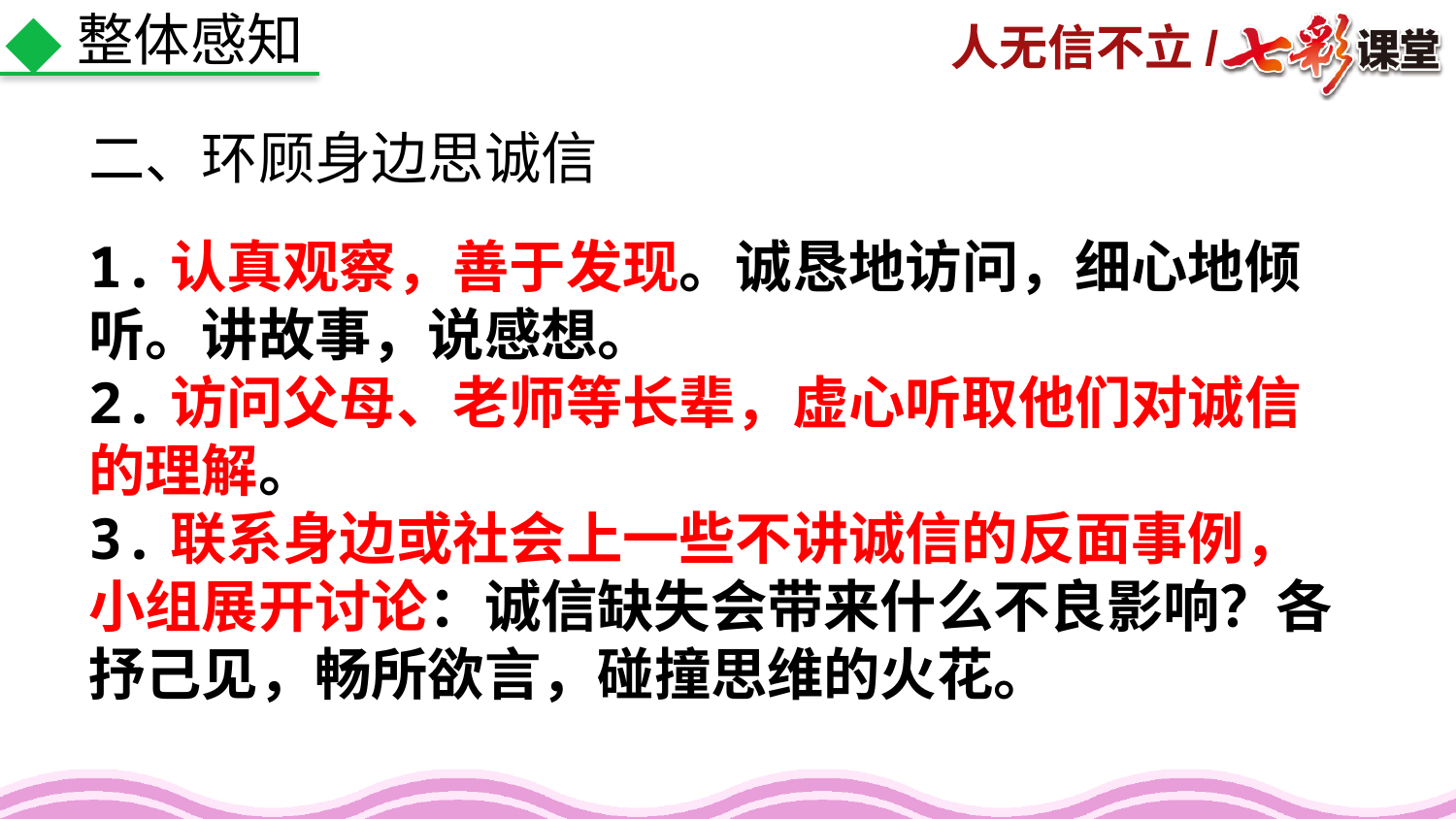

整体感知

二、环顾身边思诚信
1.认真观察，善于发现。诚恳地访问，细心地倾听。讲故事，说感想。
2.访问父母、老师等长辈，虚心听取他们对诚信的理解。
3.联系身边或社会上一些不讲诚信的反面事例，小组展开讨论：诚信缺失会带来什么不良影响？各抒己见，畅所欲言，碰撞思维的火花。